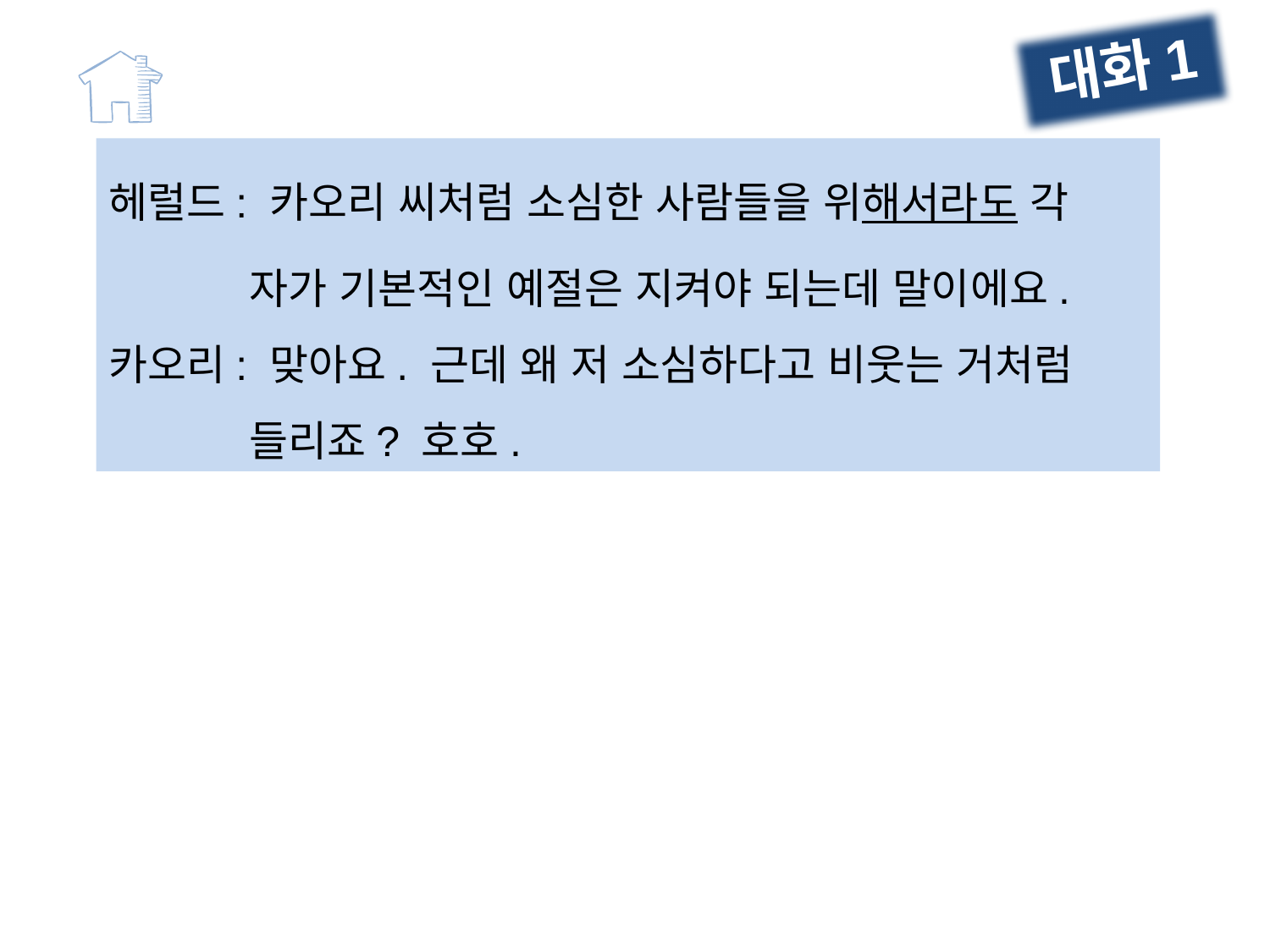

대화1

헤럴드: 카오리 씨처럼 소심한 사람들을 위해서라도 각
           자가 기본적인 예절은 지켜야 되는데 말이에요.
카오리: 맞아요. 근데 왜 저 소심하다고 비웃는 거처럼
           들리죠? 호호.